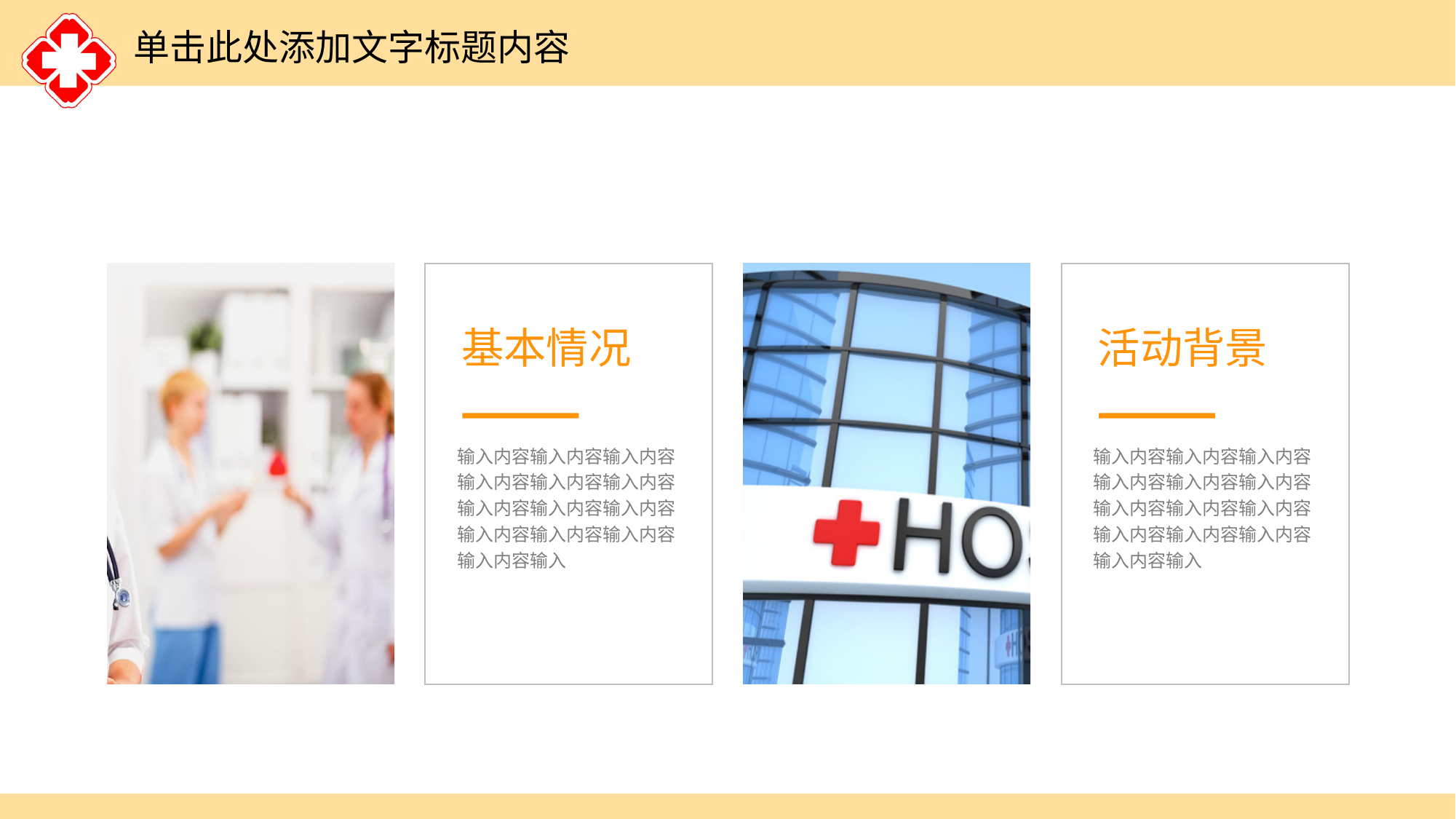

基本情况

输入内容输入内容输入内容输入内容输入内容输入内容输入内容输入内容输入内容输入内容输入内容输入内容输入内容输入

活动背景

输入内容输入内容输入内容输入内容输入内容输入内容输入内容输入内容输入内容输入内容输入内容输入内容输入内容输入